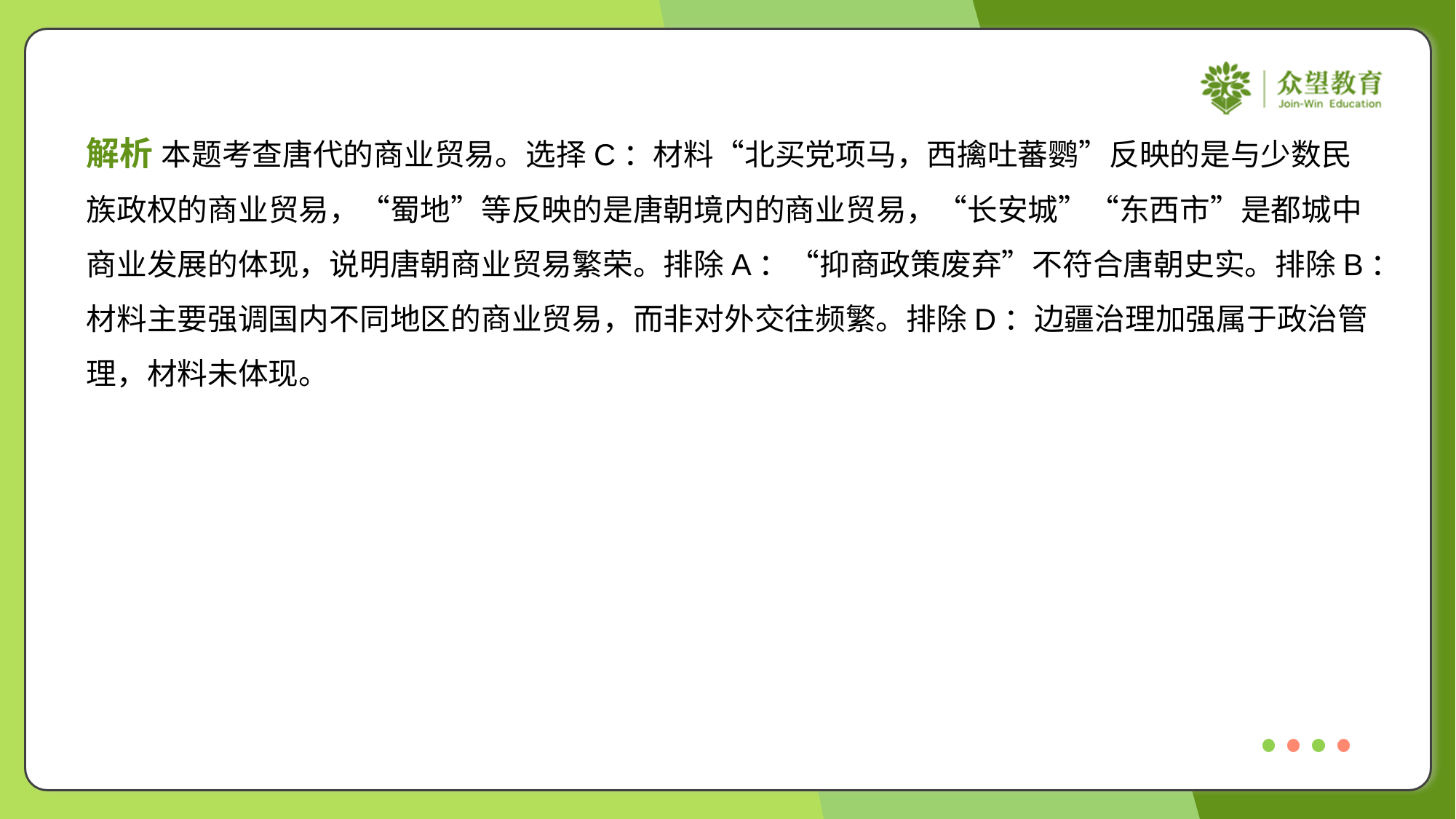

解析 本题考查唐代的商业贸易。选择C：材料“北买党项马，西擒吐蕃鹦”反映的是与少数民
族政权的商业贸易，“蜀地”等反映的是唐朝境内的商业贸易，“长安城”“东西市”是都城中
商业发展的体现，说明唐朝商业贸易繁荣。排除A：“抑商政策废弃”不符合唐朝史实。排除B：
材料主要强调国内不同地区的商业贸易，而非对外交往频繁。排除D：边疆治理加强属于政治管
理，材料未体现。